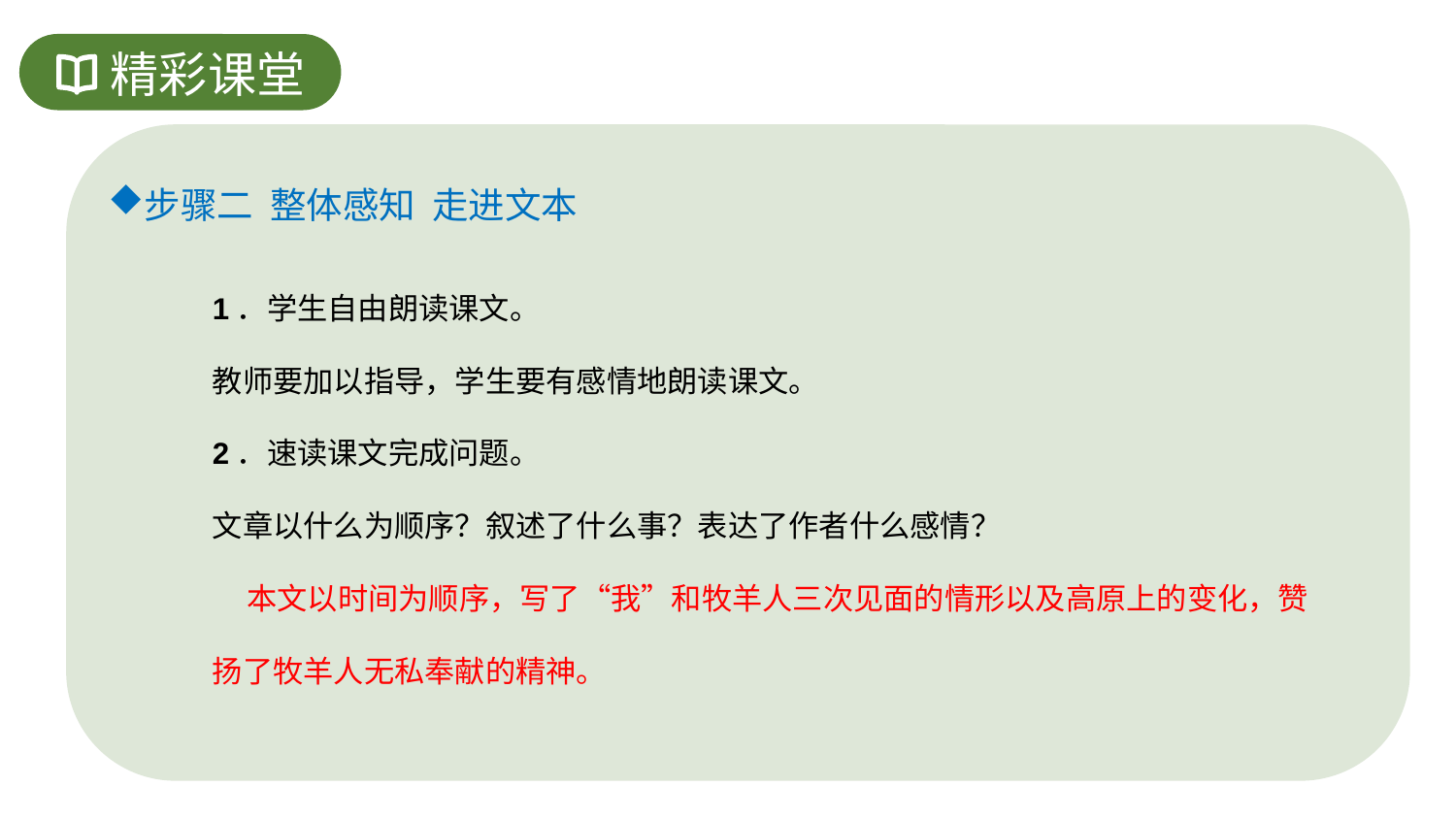

精彩课堂

步骤二  整体感知  走进文本
1．学生自由朗读课文。
教师要加以指导，学生要有感情地朗读课文。
2．速读课文完成问题。
文章以什么为顺序？叙述了什么事？表达了作者什么感情？
    本文以时间为顺序，写了“我”和牧羊人三次见面的情形以及高原上的变化，赞扬了牧羊人无私奉献的精神。